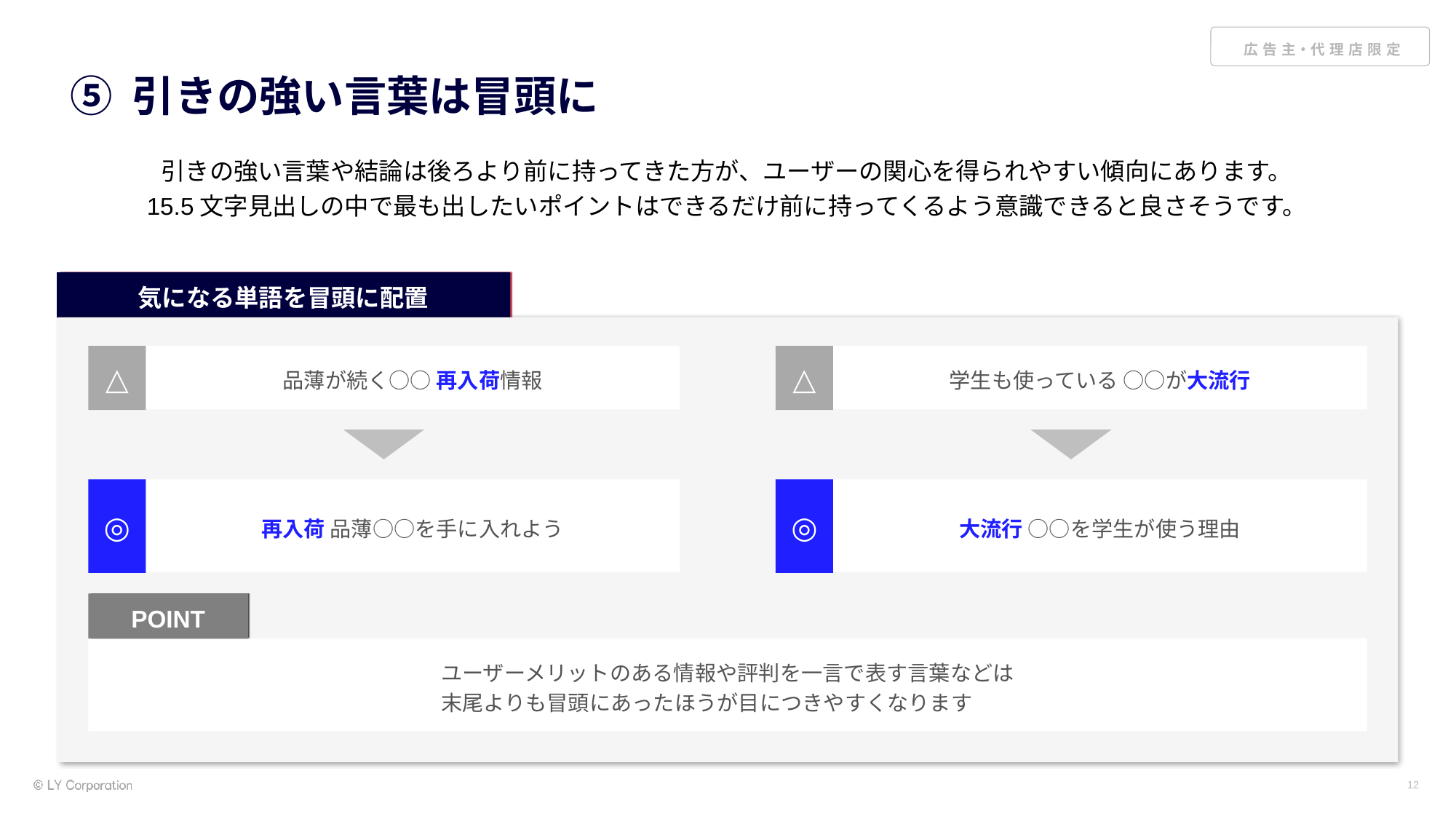

# ⑤ 引きの強い言葉は冒頭に
引きの強い言葉や結論は後ろより前に持ってきた方が、ユーザーの関心を得られやすい傾向にあります。
15.5文字見出しの中で最も出したいポイントはできるだけ前に持ってくるよう意識できると良さそうです。
気になる単語を冒頭に配置

△
品薄が続く○○ 再入荷情報
△
学生も使っている ○○が大流行

◎
再入荷 品薄○○を手に入れよう
◎
大流行 ○○を学生が使う理由
POINT
ユーザーメリットのある情報や評判を一言で表す言葉などは
末尾よりも冒頭にあったほうが目につきやすくなります